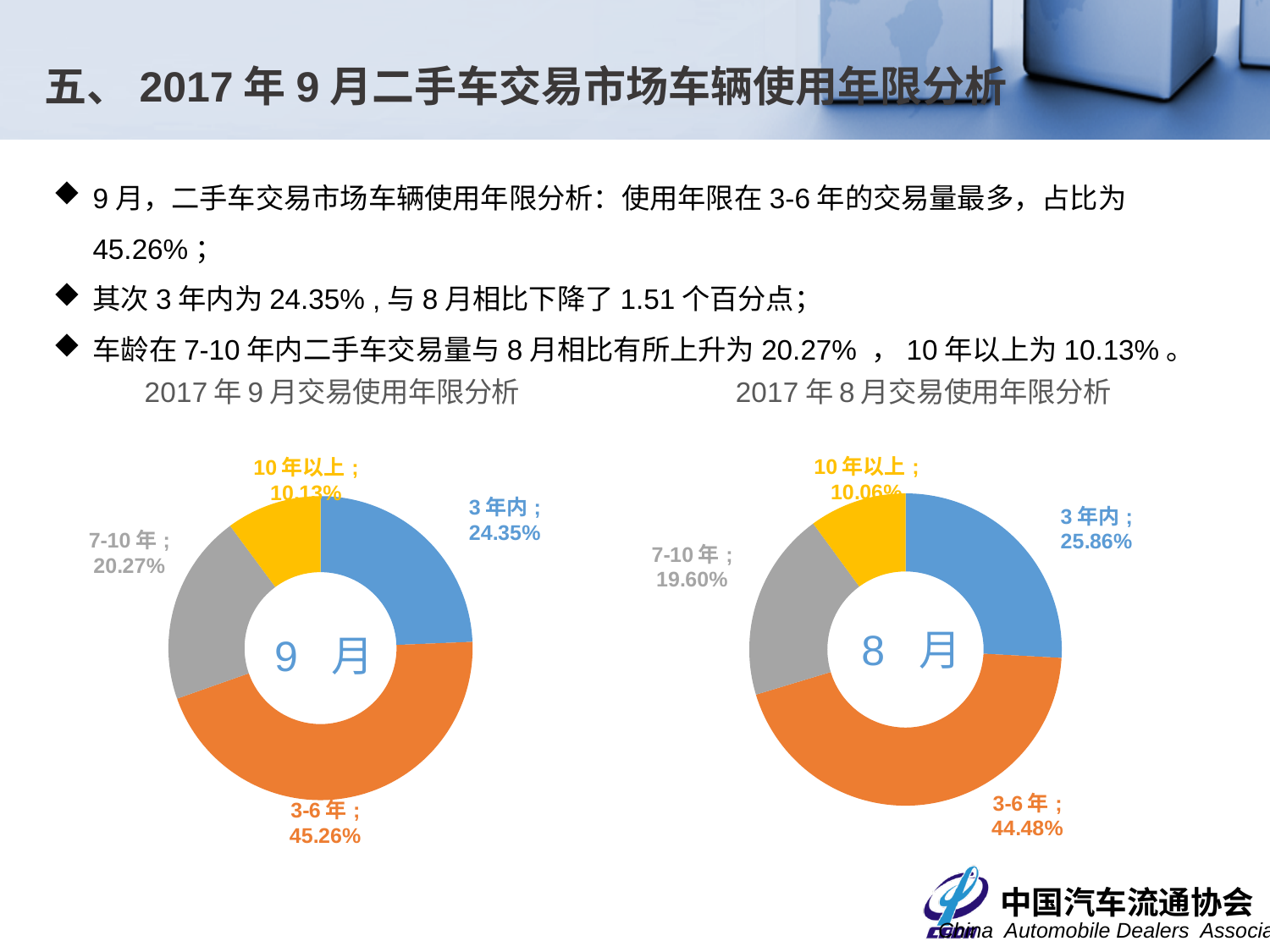

五、2017年9月二手车交易市场车辆使用年限分析
9月，二手车交易市场车辆使用年限分析：使用年限在3-6年的交易量最多，占比为45.26%；
其次3年内为24.35% ,与8月相比下降了1.51个百分点；
车龄在7-10年内二手车交易量与8月相比有所上升为20.27% ，10年以上为10.13%。

### Chart: 2017年9月交易使用年限分析

| Category | 交易数量 |
|---|---|
| 3年内 | 0.24345238801705082 |
| 3-6年 | 0.4526034786085929 |
| 7-10年 | 0.20269180871761114 |
| 10年以上 | 0.10125232465674508 |

### Chart: 2017年8月交易使用年限分析

| Category | 交易数量 |
|---|---|
| 3年内 | 0.25857532825257235 |
| 3-6年 | 0.4447569377472168 |
| 7-10年 | 0.19603940076030898 |
| 10年以上 | 0.10062833323990206 |
8  月
9  月